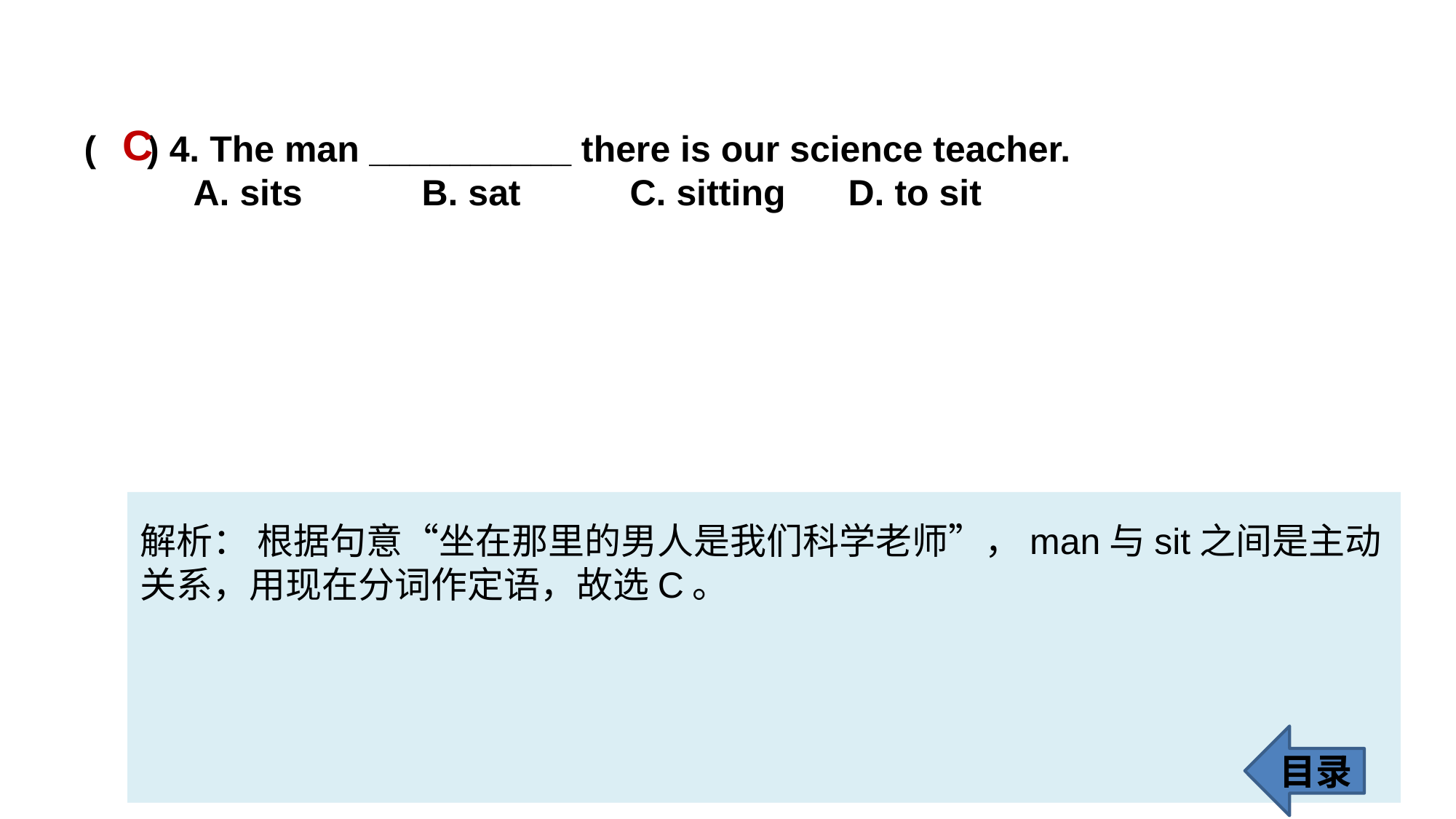

C
(     ) 4. The man __________ there is our science teacher.
	A. sits	 B. sat 	C. sitting 	D. to sit

解析： 根据句意“坐在那里的男人是我们科学老师”，man与sit之间是主动关系，用现在分词作定语，故选C。
目录
63